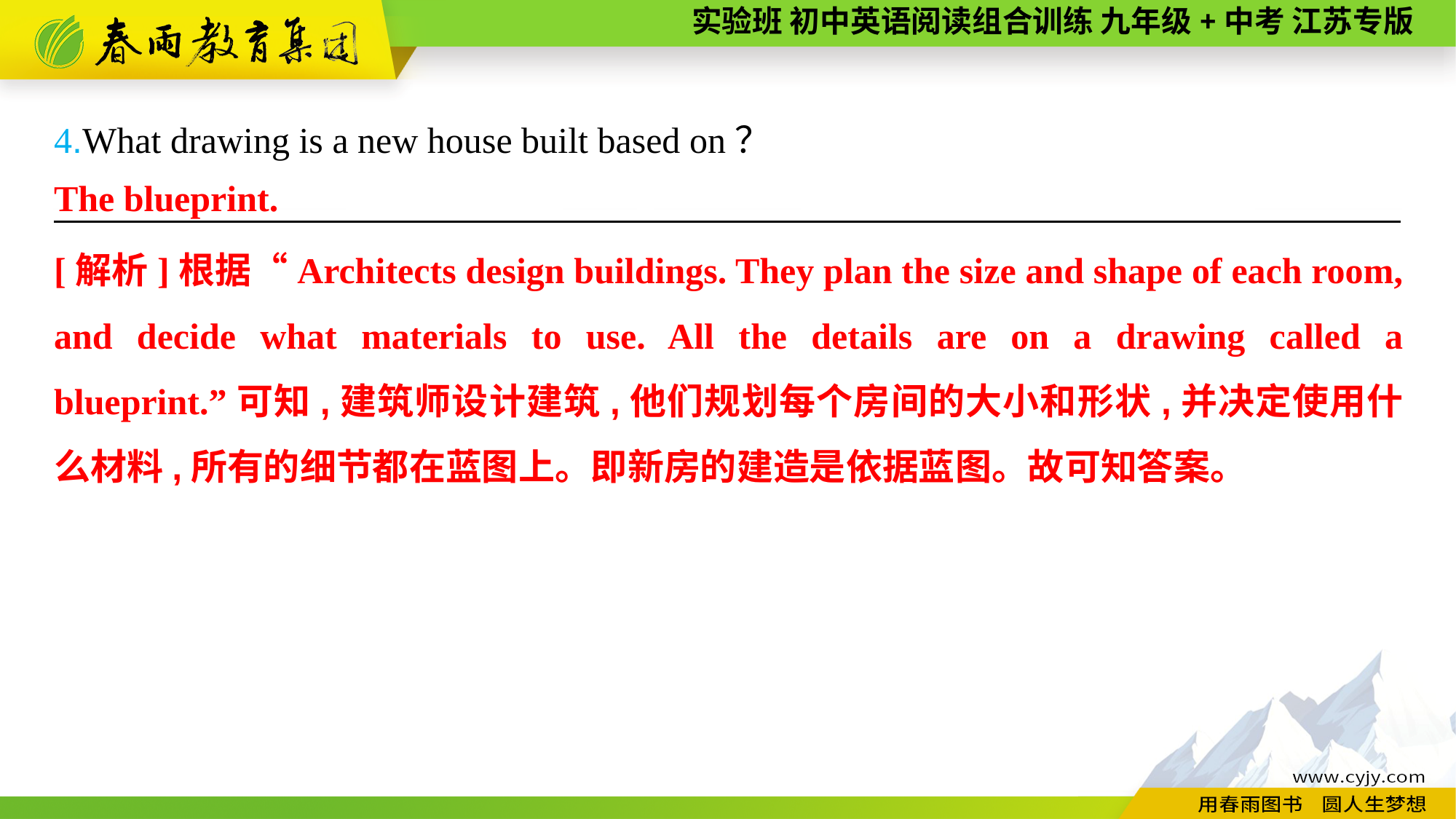

4.What drawing is a new house built based on？
————————                        ——  ————                                                  ————
The blueprint.
[解析]根据“Architects design buildings. They plan the size and shape of each room, and decide what materials to use. All the details are on a drawing called a blueprint.”可知,建筑师设计建筑,他们规划每个房间的大小和形状,并决定使用什么材料,所有的细节都在蓝图上。即新房的建造是依据蓝图。故可知答案。